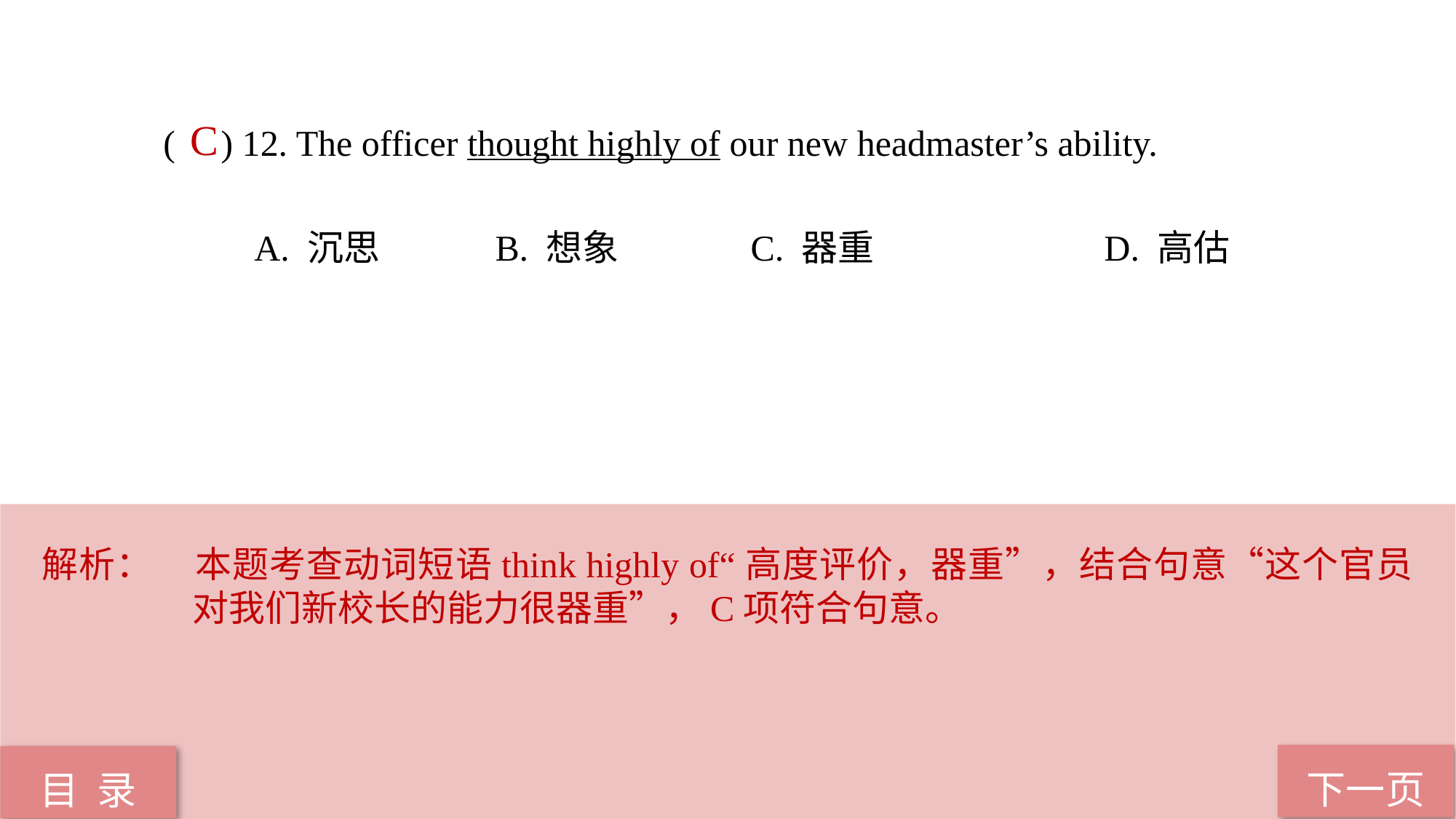

(     ) 12. The officer thought highly of our new headmaster’s ability.

          A. 沉思             B. 想象               C. 器重                           D. 高估
C
解析：	本题考查动词短语think highly of“高度评价，器重”，结合句意“这个官员对我们新校长的能力很器重”，C项符合句意。